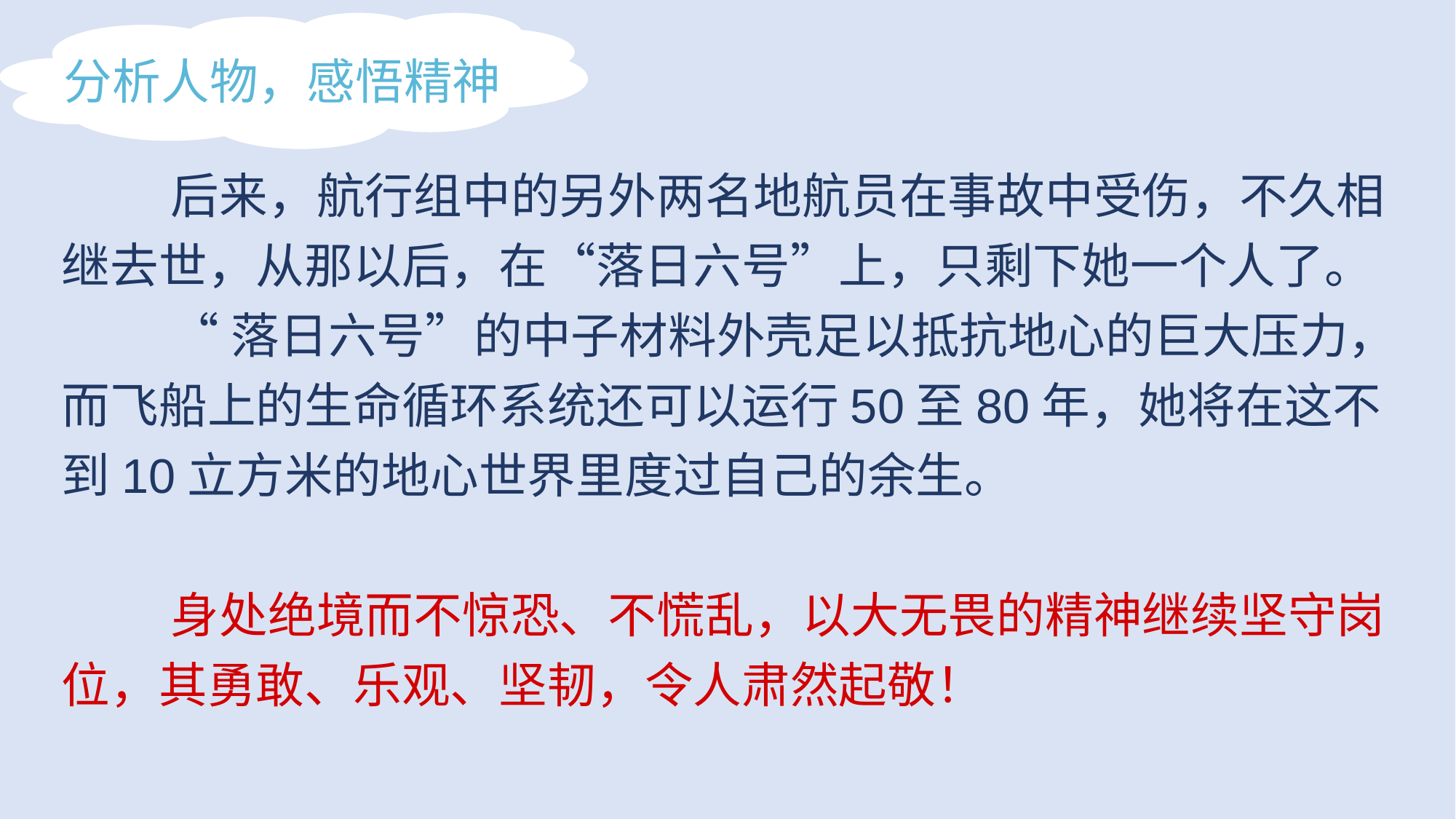

分析人物，感悟精神
	后来，航行组中的另外两名地航员在事故中受伤，不久相继去世，从那以后，在“落日六号”上，只剩下她一个人了。
	“落日六号”的中子材料外壳足以抵抗地心的巨大压力，而飞船上的生命循环系统还可以运行50至80年，她将在这不到10立方米的地心世界里度过自己的余生。

	身处绝境而不惊恐、不慌乱，以大无畏的精神继续坚守岗位，其勇敢、乐观、坚韧，令人肃然起敬！